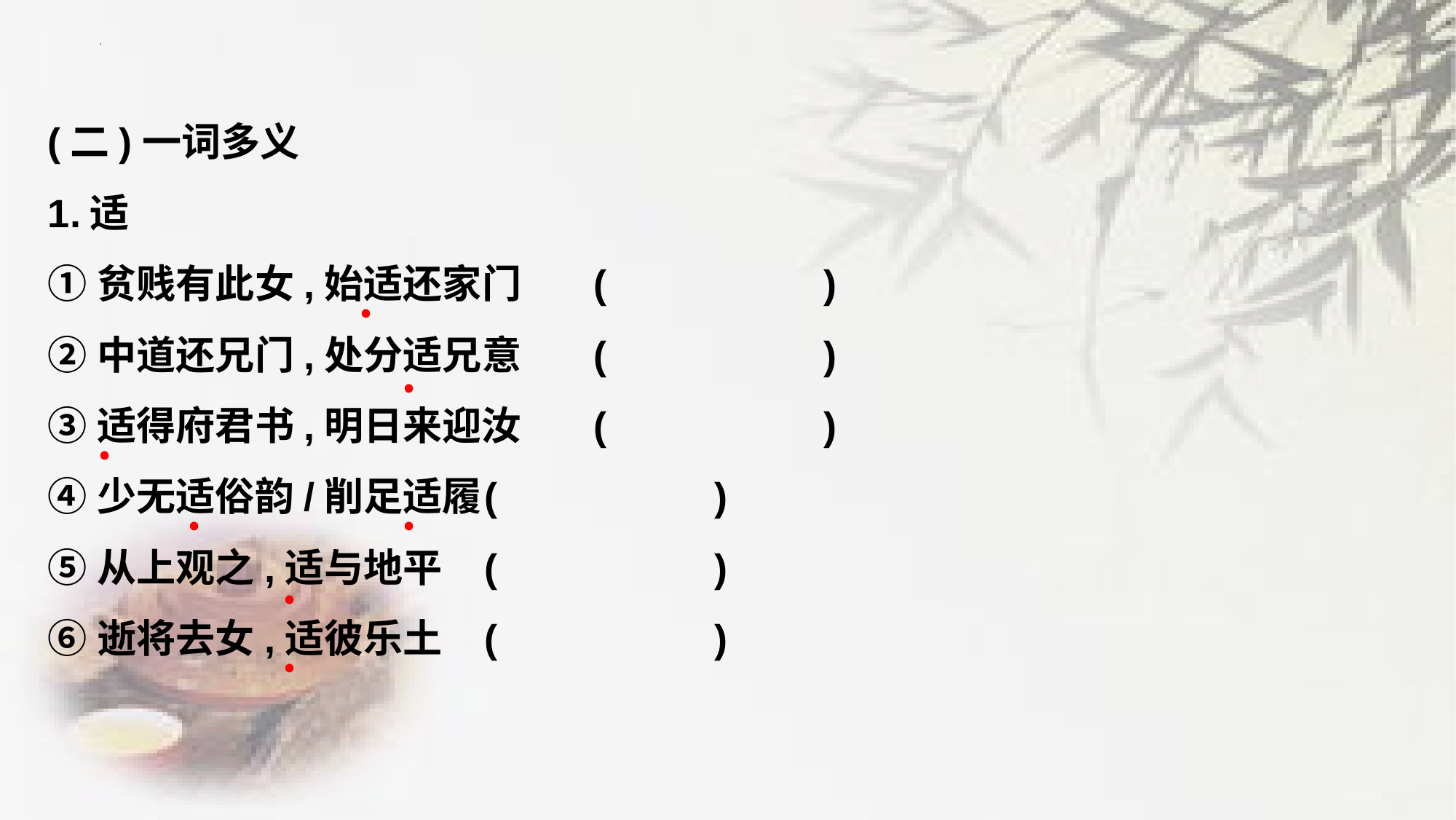

(二)一词多义
1.适
①贫贱有此女,始适还家门	(　　　　　)
②中道还兄门,处分适兄意	(　　　　　)
③适得府君书,明日来迎汝	(　　　　　)
④少无适俗韵/削足适履	(　　　　　)
⑤从上观之,适与地平	(　　　　　)
⑥逝将去女,适彼乐土	(　　　　　)
﹒
﹒
﹒
﹒
﹒
﹒
﹒